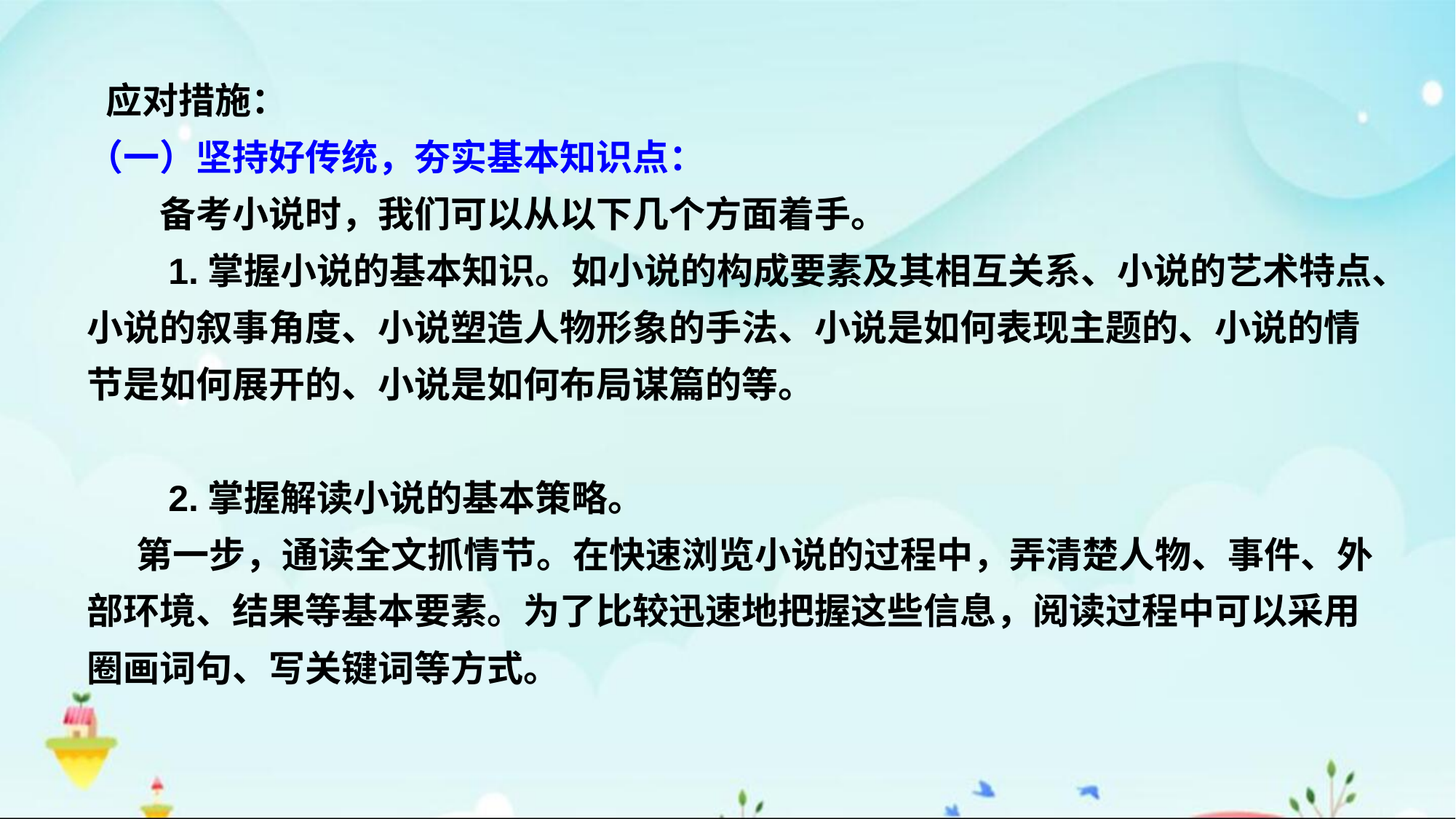

应对措施：
（一）坚持好传统，夯实基本知识点：
　　备考小说时，我们可以从以下几个方面着手。
　　1.掌握小说的基本知识。如小说的构成要素及其相互关系、小说的艺术特点、小说的叙事角度、小说塑造人物形象的手法、小说是如何表现主题的、小说的情节是如何展开的、小说是如何布局谋篇的等。

　　2.掌握解读小说的基本策略。
    第一步，通读全文抓情节。在快速浏览小说的过程中，弄清楚人物、事件、外部环境、结果等基本要素。为了比较迅速地把握这些信息，阅读过程中可以采用圈画词句、写关键词等方式。